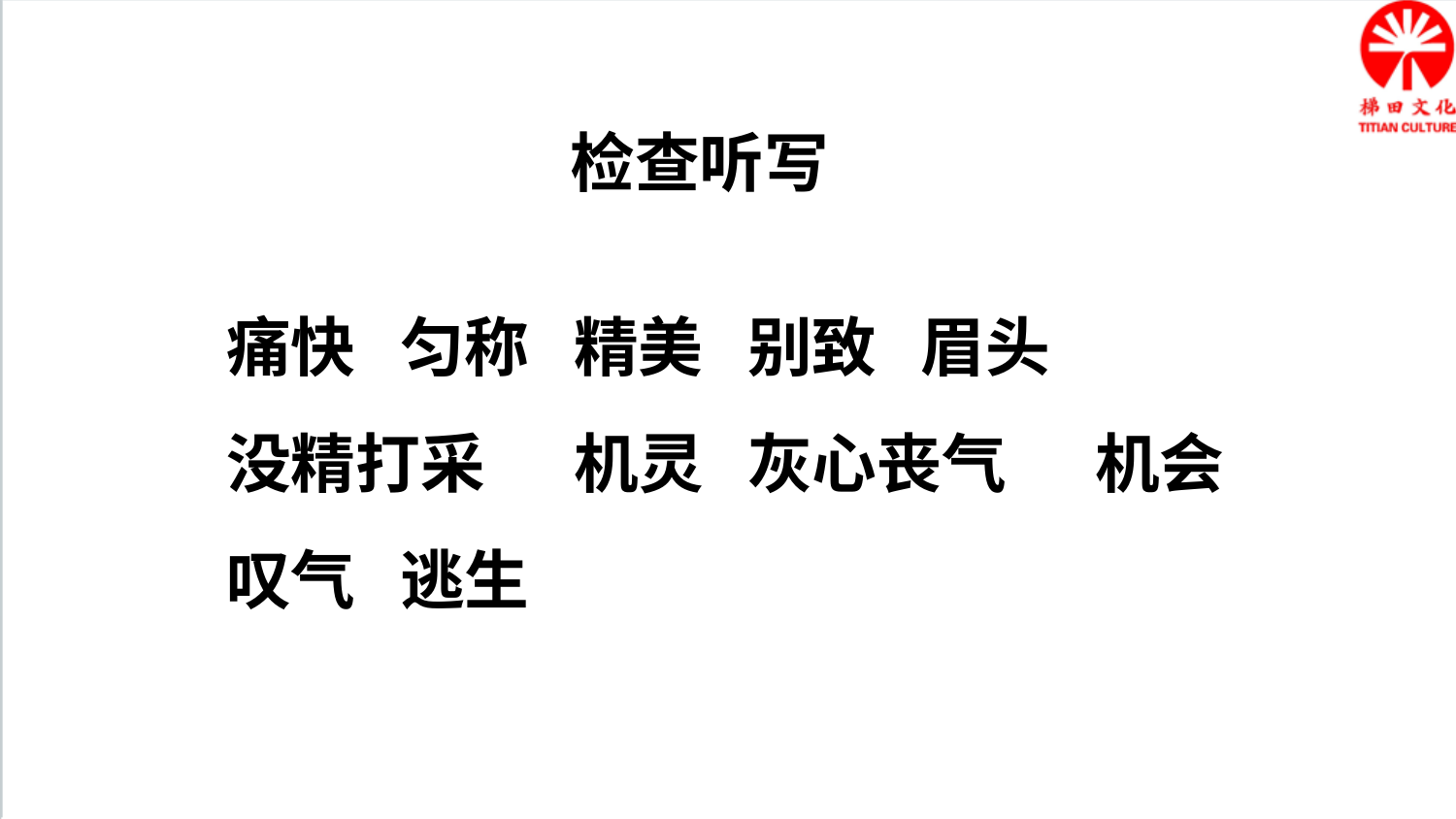

检查听写
痛快   匀称   精美   别致   眉头
没精打采      机灵   灰心丧气      机会   叹气   逃生